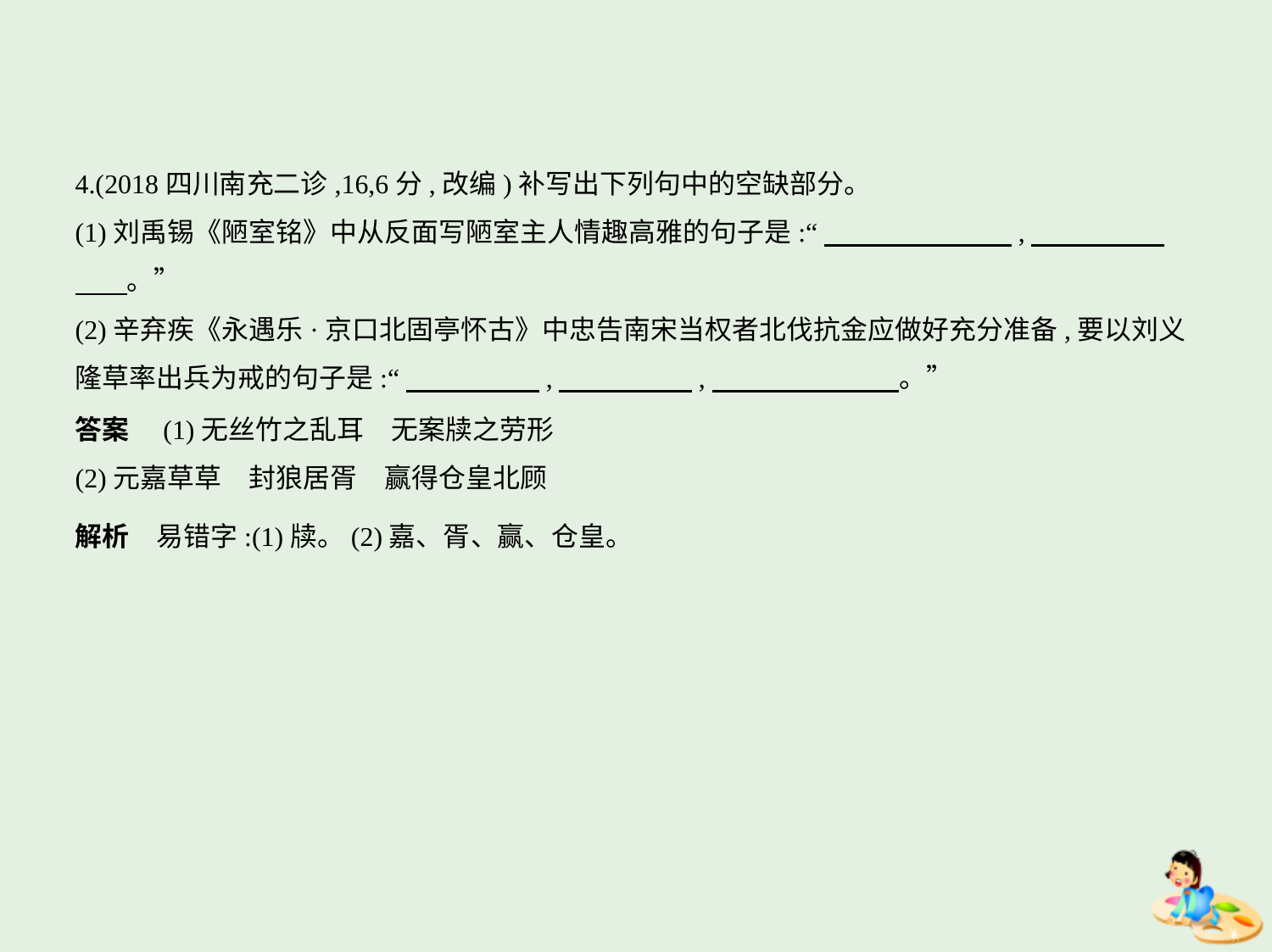

4.(2018四川南充二诊,16,6分,改编)补写出下列句中的空缺部分。
(1)刘禹锡《陋室铭》中从反面写陋室主人情趣高雅的句子是:“　　　　　　    ,　　　　    
　    。”
(2)辛弃疾《永遇乐·京口北固亭怀古》中忠告南宋当权者北伐抗金应做好充分准备,要以刘义
隆草率出兵为戒的句子是:“　　　　    ,　　　　    ,　　　　　　    。”
答案　(1)无丝竹之乱耳　无案牍之劳形
(2)元嘉草草　封狼居胥　赢得仓皇北顾
解析　易错字:(1)牍。(2)嘉、胥、赢、仓皇。